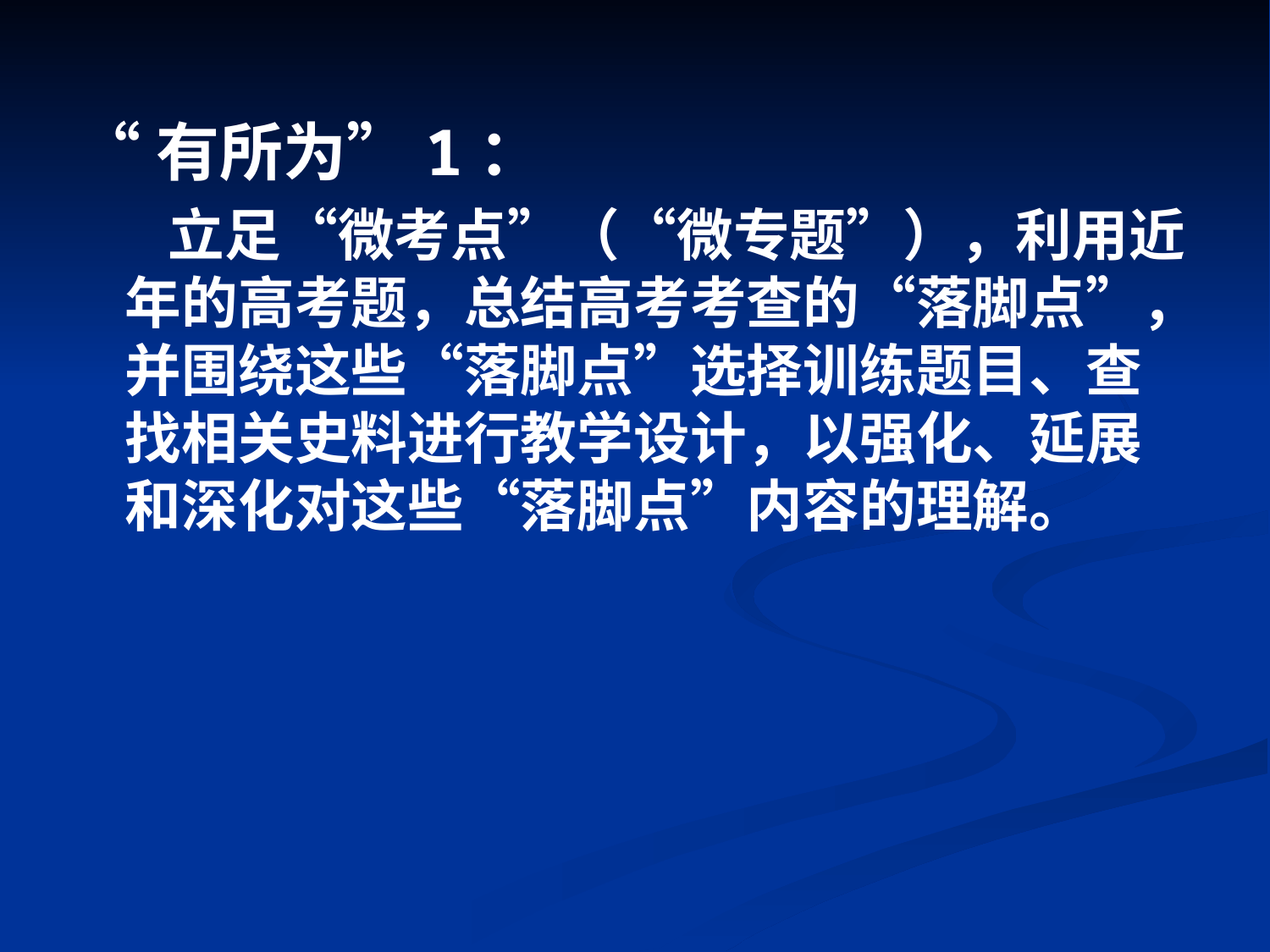

“有所为”1：
      立足“微考点”（“微专题”），利用近年的高考题，总结高考考查的“落脚点”，并围绕这些“落脚点”选择训练题目、查找相关史料进行教学设计，以强化、延展和深化对这些“落脚点”内容的理解。